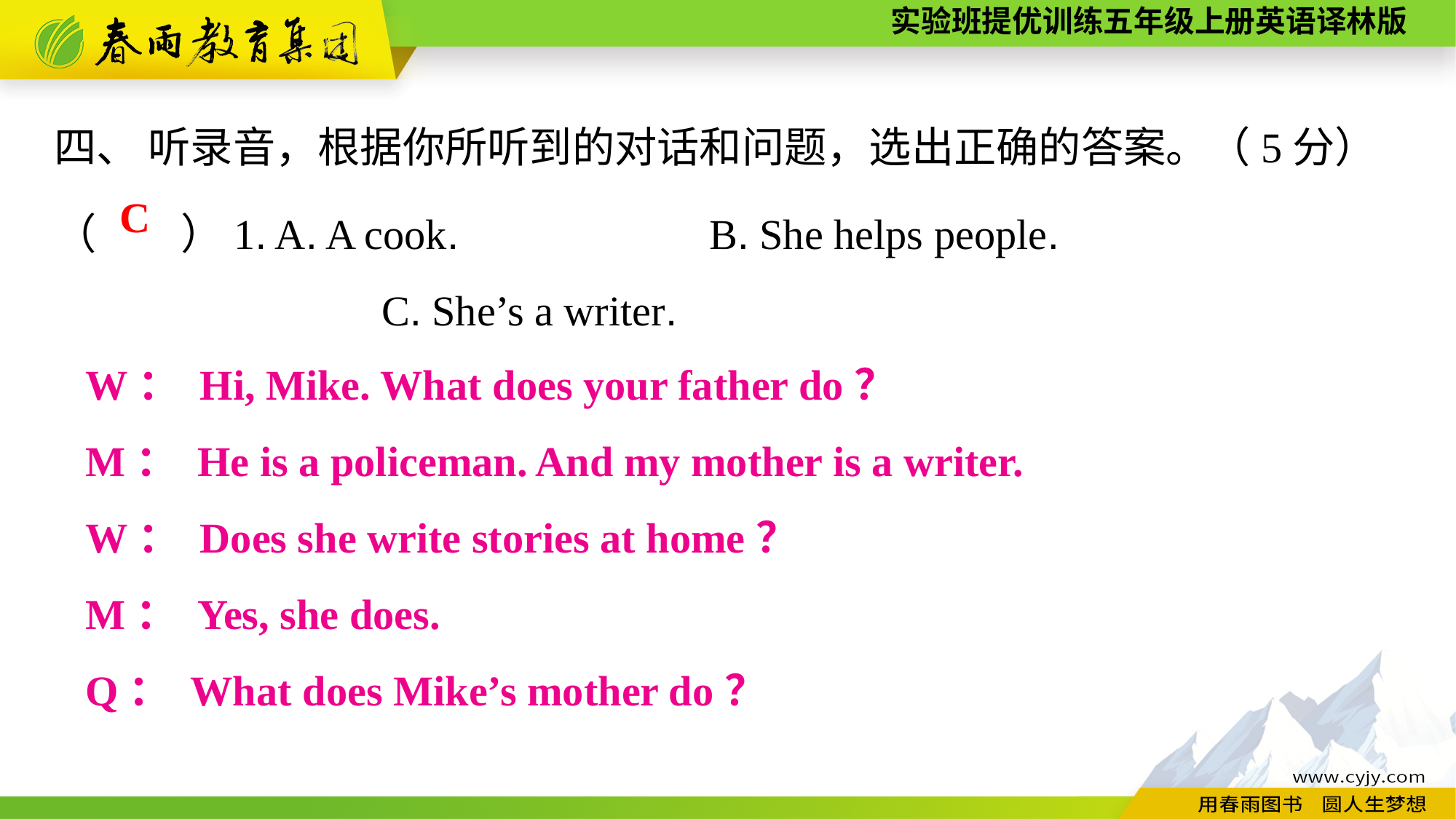

四、 听录音，根据你所听到的对话和问题，选出正确的答案。（5分）
（　　）1. A. A cook.			B. She helps people.
			C. She’s a writer.
C
W： Hi, Mike. What does your father do？
M： He is a policeman. And my mother is a writer.
W： Does she write stories at home？
M： Yes, she does.
Q： What does Mike’s mother do？